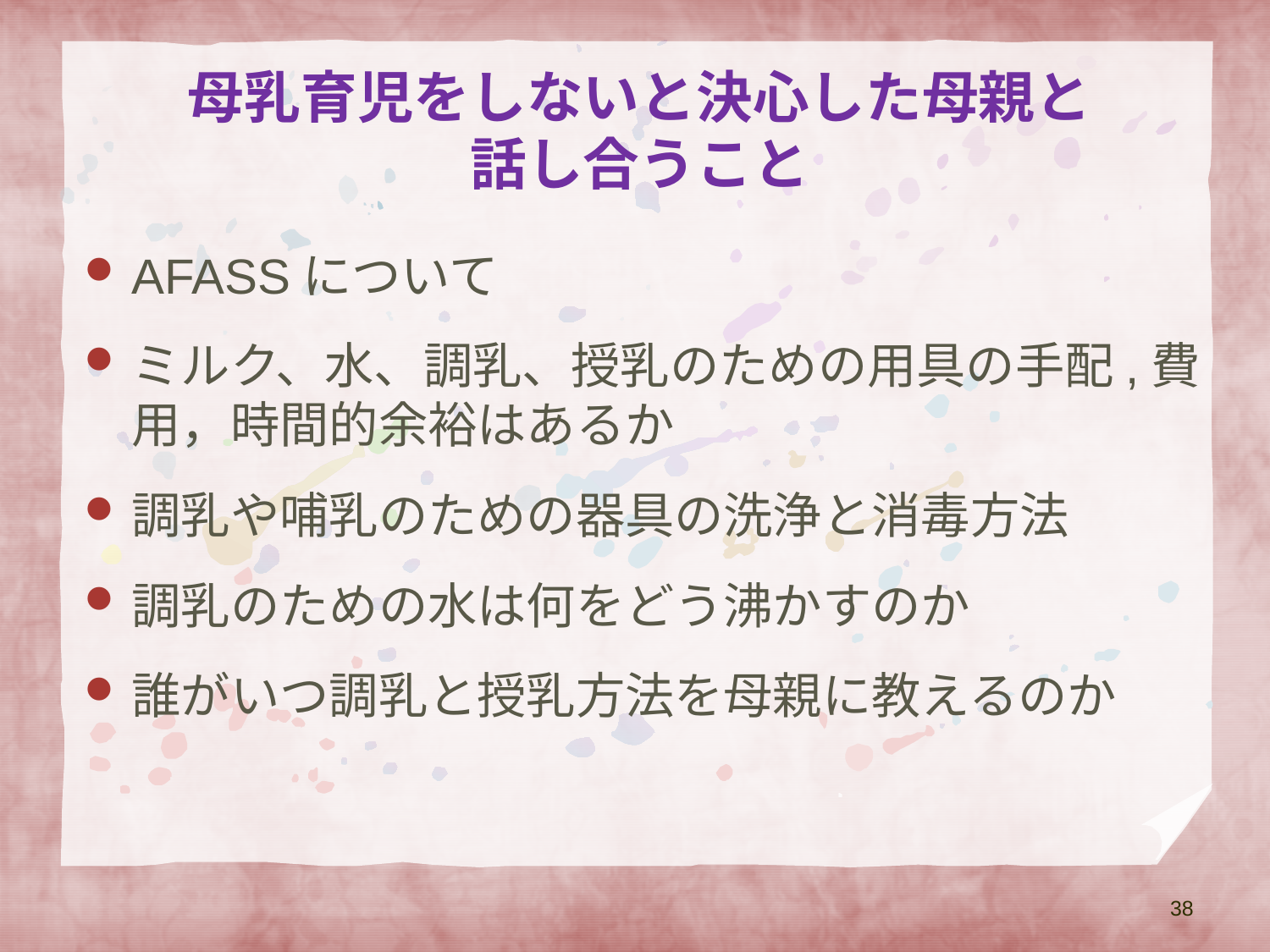

# 母乳育児をしないと決心した母親と 話し合うこと
AFASSについて
ミルク、水、調乳、授乳のための用具の手配,費用，時間的余裕はあるか
調乳や哺乳のための器具の洗浄と消毒方法
調乳のための水は何をどう沸かすのか
誰がいつ調乳と授乳方法を母親に教えるのか
38